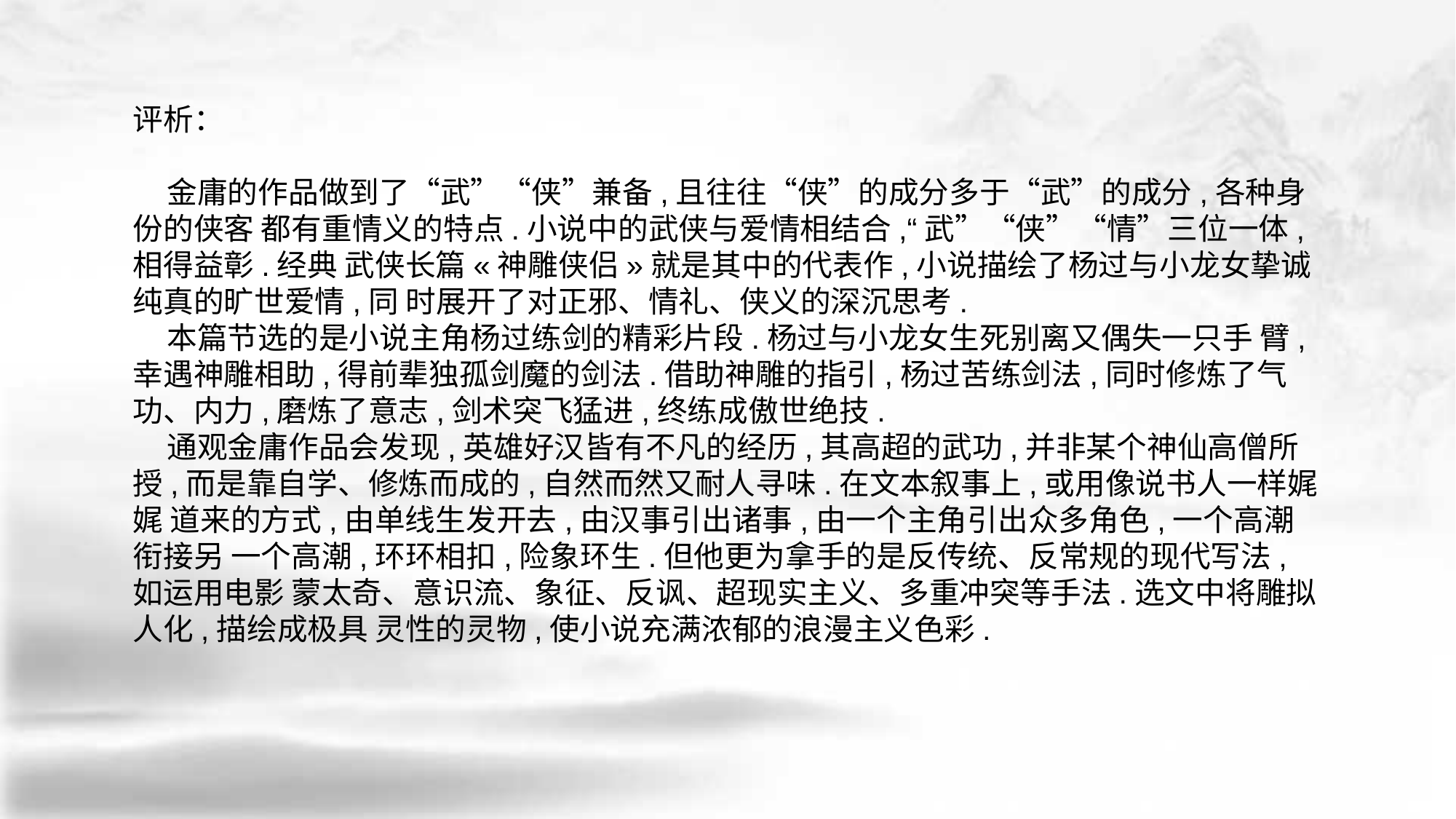

评析：

    金庸的作品做到了“武”“侠”兼备,且往往“侠”的成分多于“武”的成分,各种身份的侠客 都有重情义的特点.小说中的武侠与爱情相结合,“武”“侠”“情”三位一体,相得益彰.经典 武侠长篇«神雕侠侣»就是其中的代表作,小说描绘了杨过与小龙女挚诚纯真的旷世爱情,同 时展开了对正邪、情礼、侠义的深沉思考.
    本篇节选的是小说主角杨过练剑的精彩片段.杨过与小龙女生死别离又偶失一只手 臂,幸遇神雕相助,得前辈独孤剑魔的剑法.借助神雕的指引,杨过苦练剑法,同时修炼了气 功、内力,磨炼了意志,剑术突飞猛进,终练成傲世绝技.
    通观金庸作品会发现,英雄好汉皆有不凡的经历,其高超的武功,并非某个神仙高僧所 授,而是靠自学、修炼而成的,自然而然又耐人寻味.在文本叙事上,或用像说书人一样娓娓 道来的方式,由单线生发开去,由汉事引出诸事,由一个主角引出众多角色,一个高潮衔接另 一个高潮,环环相扣,险象环生.但他更为拿手的是反传统、反常规的现代写法,如运用电影 蒙太奇、意识流、象征、反讽、超现实主义、多重冲突等手法.选文中将雕拟人化,描绘成极具 灵性的灵物,使小说充满浓郁的浪漫主义色彩.